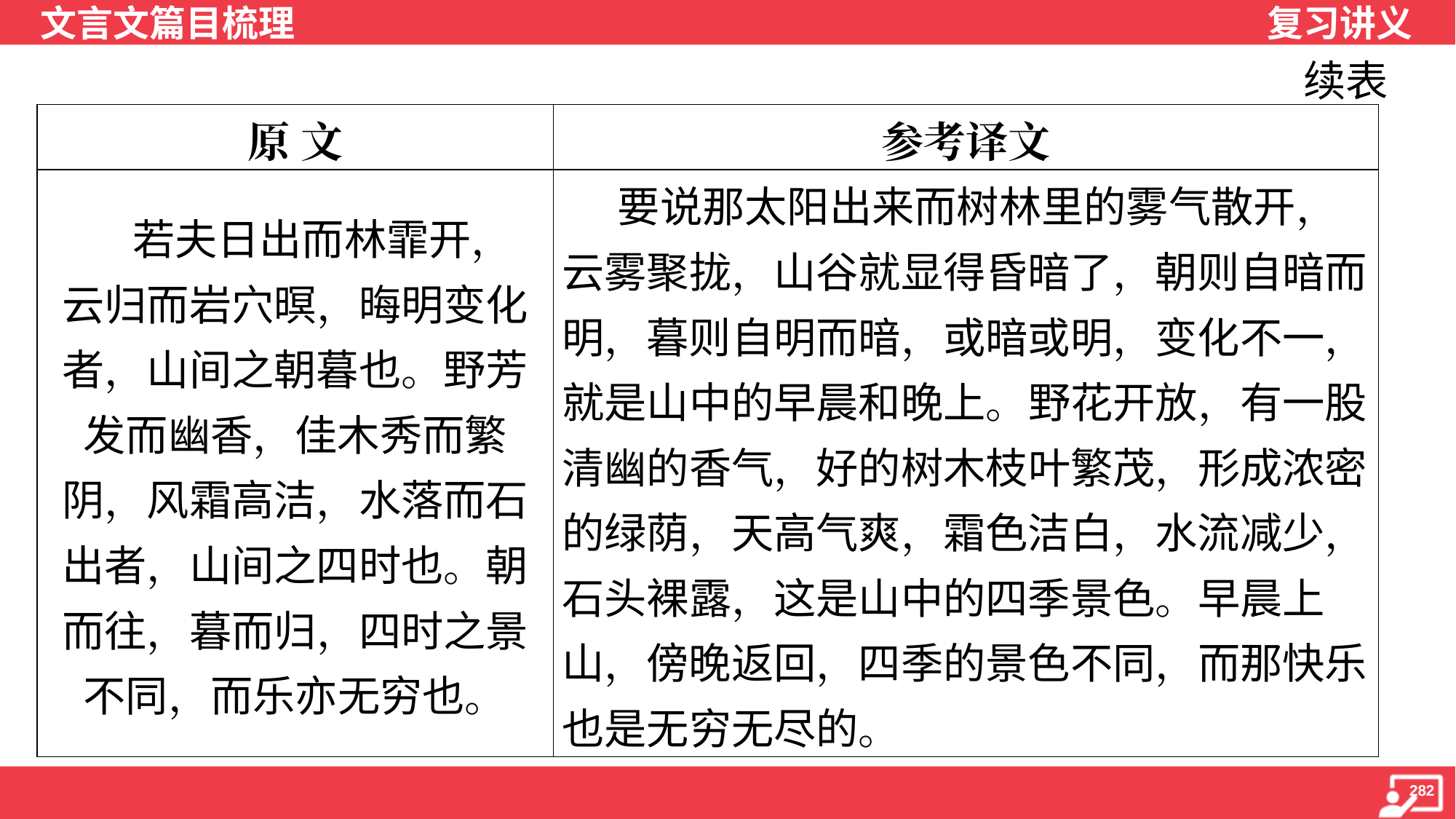

续表
| 原 文 | 参考译文 |
| --- | --- |
| 若夫日出而林霏开， 云归而岩穴暝，晦明变化 者，山间之朝暮也。野芳 发而幽香，佳木秀而繁 阴，风霜高洁，水落而石 出者，山间之四时也。朝 而往，暮而归，四时之景 不同，而乐亦无穷也。 | 要说那太阳出来而树林里的雾气散开，云雾聚拢，山谷就显得昏暗了，朝则自暗而明，暮则自明而暗，或暗或明，变化不一，就是山中的早晨和晚上。野花开放，有一股清幽的香气，好的树木枝叶繁茂，形成浓密的绿荫，天高气爽，霜色洁白，水流减少，石头裸露，这是山中的四季景色。早晨上山，傍晚返回，四季的景色不同，而那快乐也是无穷无尽的。 |